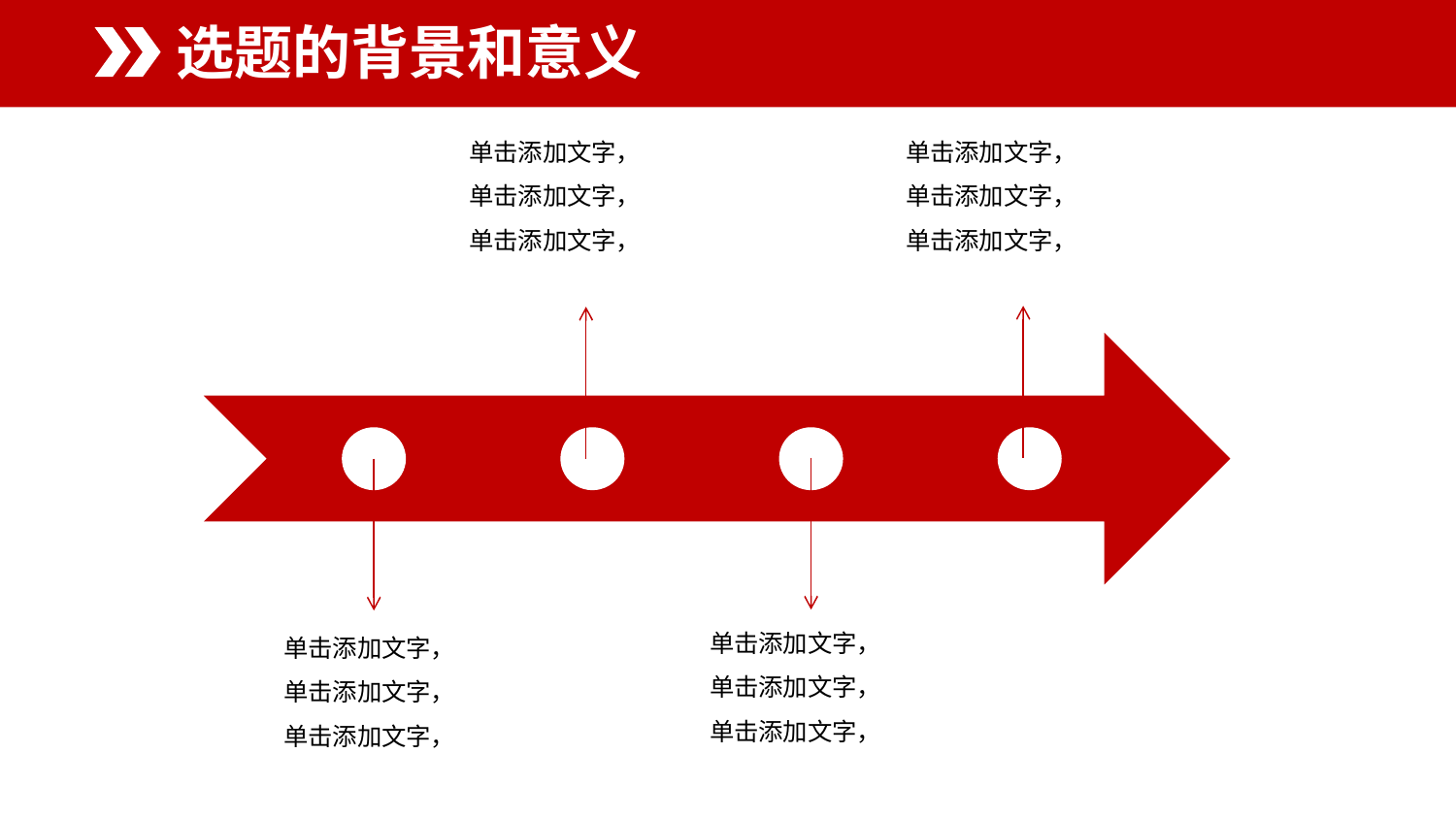

选题的背景和意义

单击添加文字，
单击添加文字，
单击添加文字，
单击添加文字，
单击添加文字，
单击添加文字，

单击添加文字，
单击添加文字，
单击添加文字，
单击添加文字，
单击添加文字，
单击添加文字，